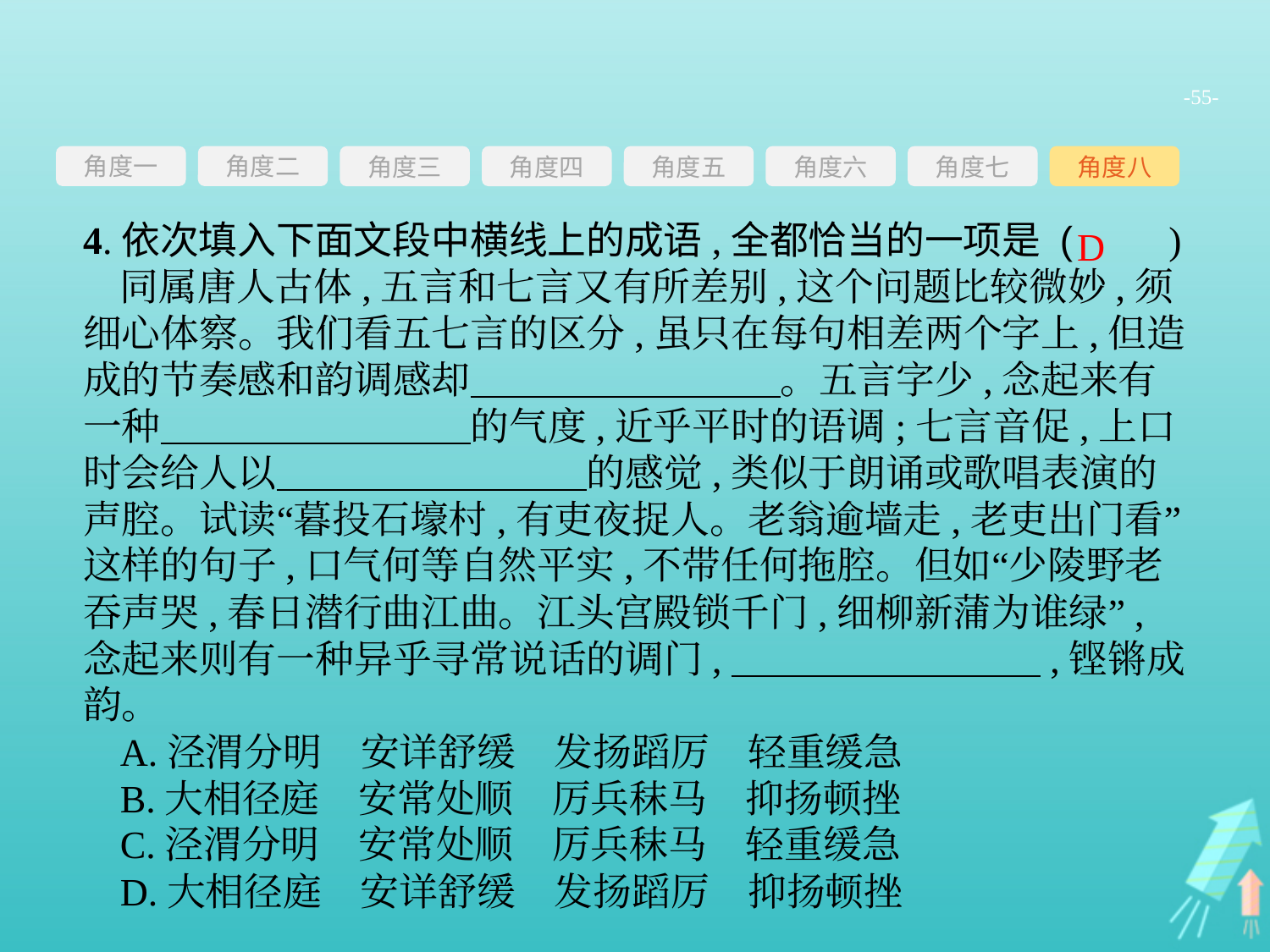

-55-
角度一
角度三
角度四
角度五
角度六
角度七
角度八
角度二
4.依次填入下面文段中横线上的成语,全都恰当的一项是 (　　)
同属唐人古体,五言和七言又有所差别,这个问题比较微妙,须细心体察。我们看五七言的区分,虽只在每句相差两个字上,但造成的节奏感和韵调感却　　　　　　　　。五言字少,念起来有一种　　　　　　　　的气度,近乎平时的语调;七言音促,上口时会给人以　　　　　　　　的感觉,类似于朗诵或歌唱表演的声腔。试读“暮投石壕村,有吏夜捉人。老翁逾墙走,老吏出门看”这样的句子,口气何等自然平实,不带任何拖腔。但如“少陵野老吞声哭,春日潜行曲江曲。江头宫殿锁千门,细柳新蒲为谁绿”,念起来则有一种异乎寻常说话的调门,　　　　　　　　,铿锵成韵。
A.泾渭分明　安详舒缓　发扬蹈厉　轻重缓急
B.大相径庭　安常处顺　厉兵秣马　抑扬顿挫
C.泾渭分明　安常处顺　厉兵秣马　轻重缓急
D.大相径庭　安详舒缓　发扬蹈厉　抑扬顿挫
D